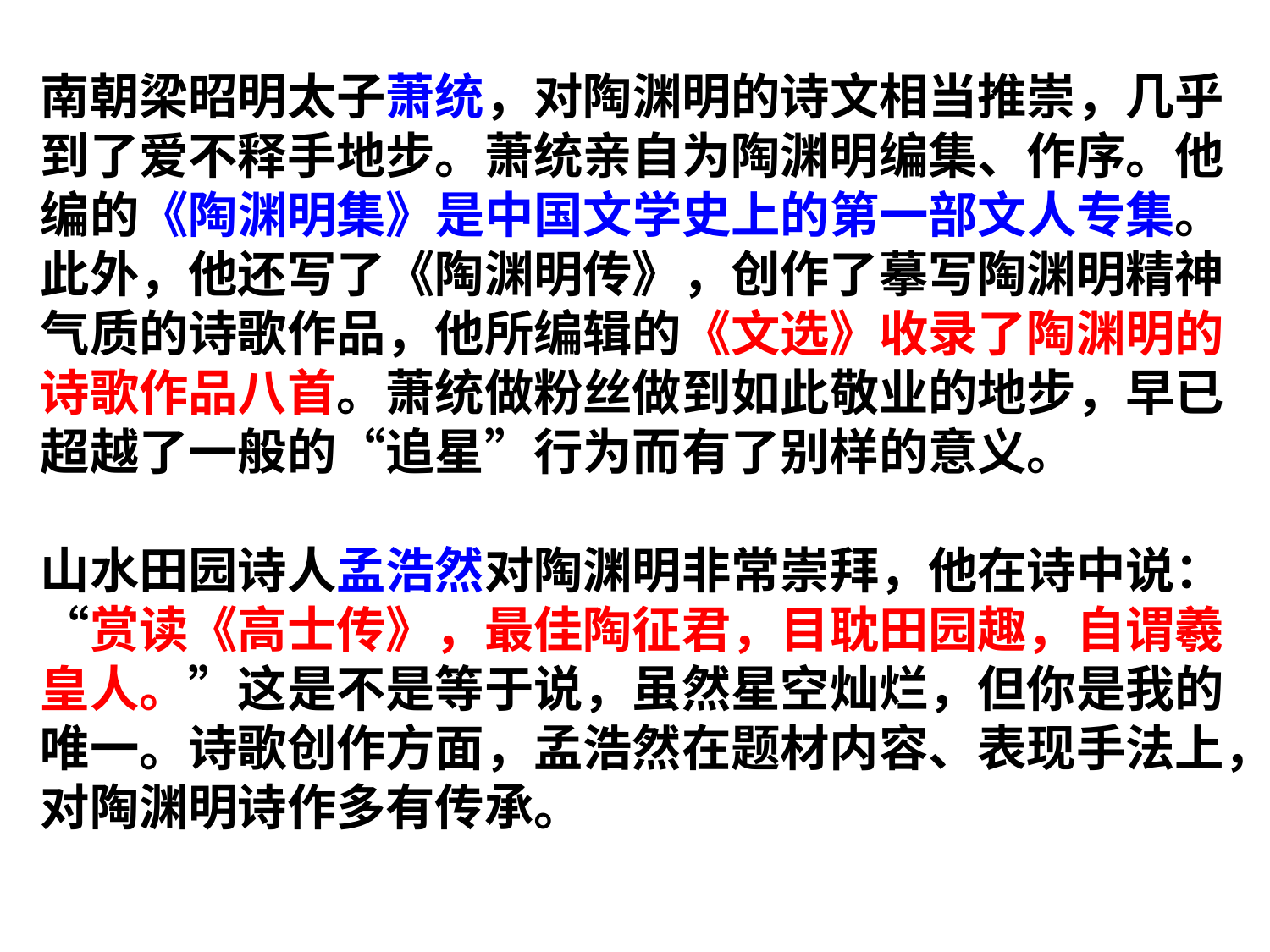

南朝梁昭明太子萧统，对陶渊明的诗文相当推崇，几乎到了爱不释手地步。萧统亲自为陶渊明编集、作序。他编的《陶渊明集》是中国文学史上的第一部文人专集。此外，他还写了《陶渊明传》，创作了摹写陶渊明精神气质的诗歌作品，他所编辑的《文选》收录了陶渊明的诗歌作品八首。萧统做粉丝做到如此敬业的地步，早已超越了一般的“追星”行为而有了别样的意义。

山水田园诗人孟浩然对陶渊明非常崇拜，他在诗中说：“赏读《高士传》，最佳陶征君，目耽田园趣，自谓羲皇人。”这是不是等于说，虽然星空灿烂，但你是我的唯一。诗歌创作方面，孟浩然在题材内容、表现手法上，对陶渊明诗作多有传承。